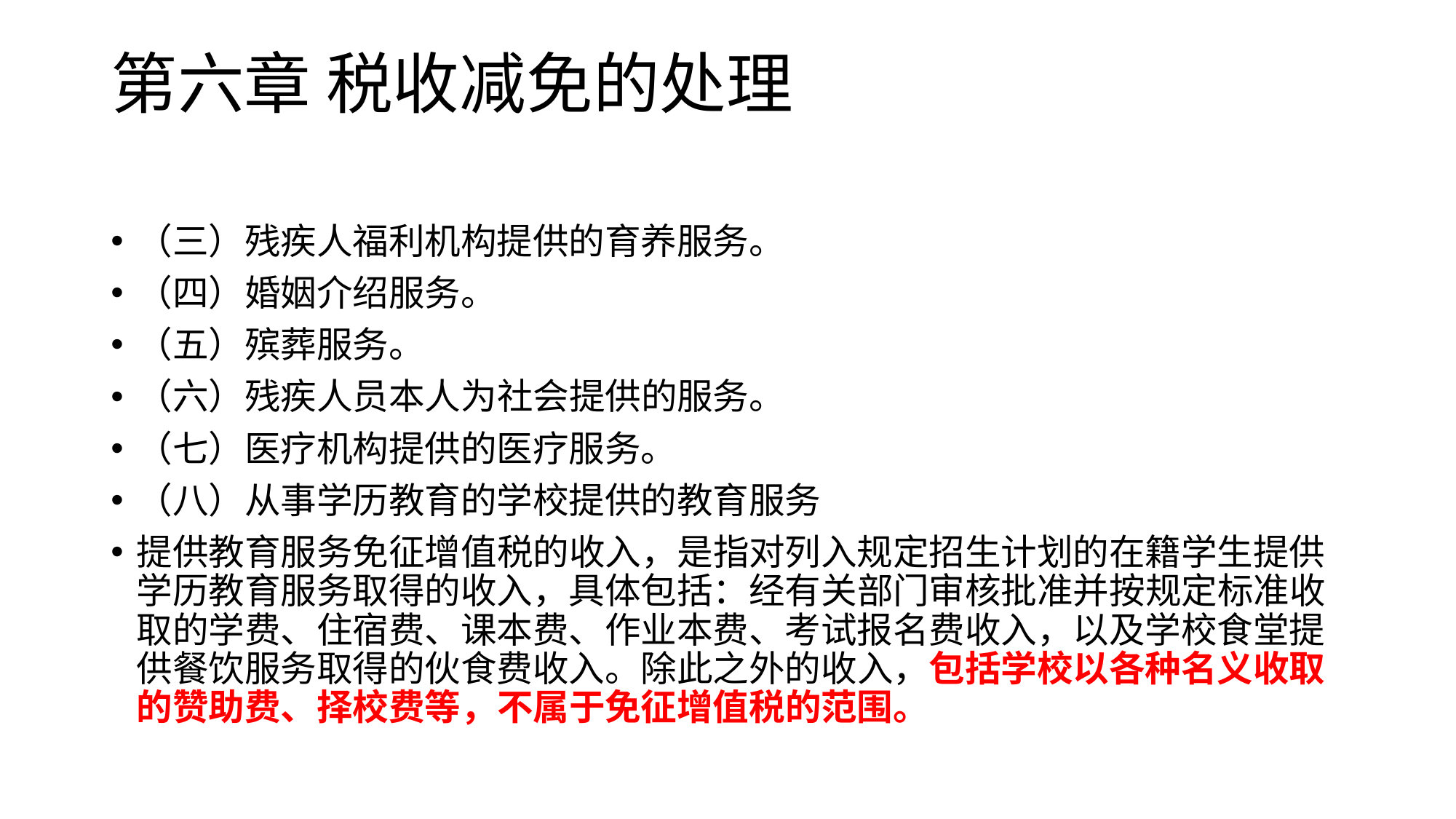

# 第六章 税收减免的处理

（三）残疾人福利机构提供的育养服务。
（四）婚姻介绍服务。
（五）殡葬服务。
（六）残疾人员本人为社会提供的服务。
（七）医疗机构提供的医疗服务。
（八）从事学历教育的学校提供的教育服务
提供教育服务免征增值税的收入，是指对列入规定招生计划的在籍学生提供学历教育服务取得的收入，具体包括：经有关部门审核批准并按规定标准收取的学费、住宿费、课本费、作业本费、考试报名费收入，以及学校食堂提供餐饮服务取得的伙食费收入。除此之外的收入，包括学校以各种名义收取的赞助费、择校费等，不属于免征增值税的范围。